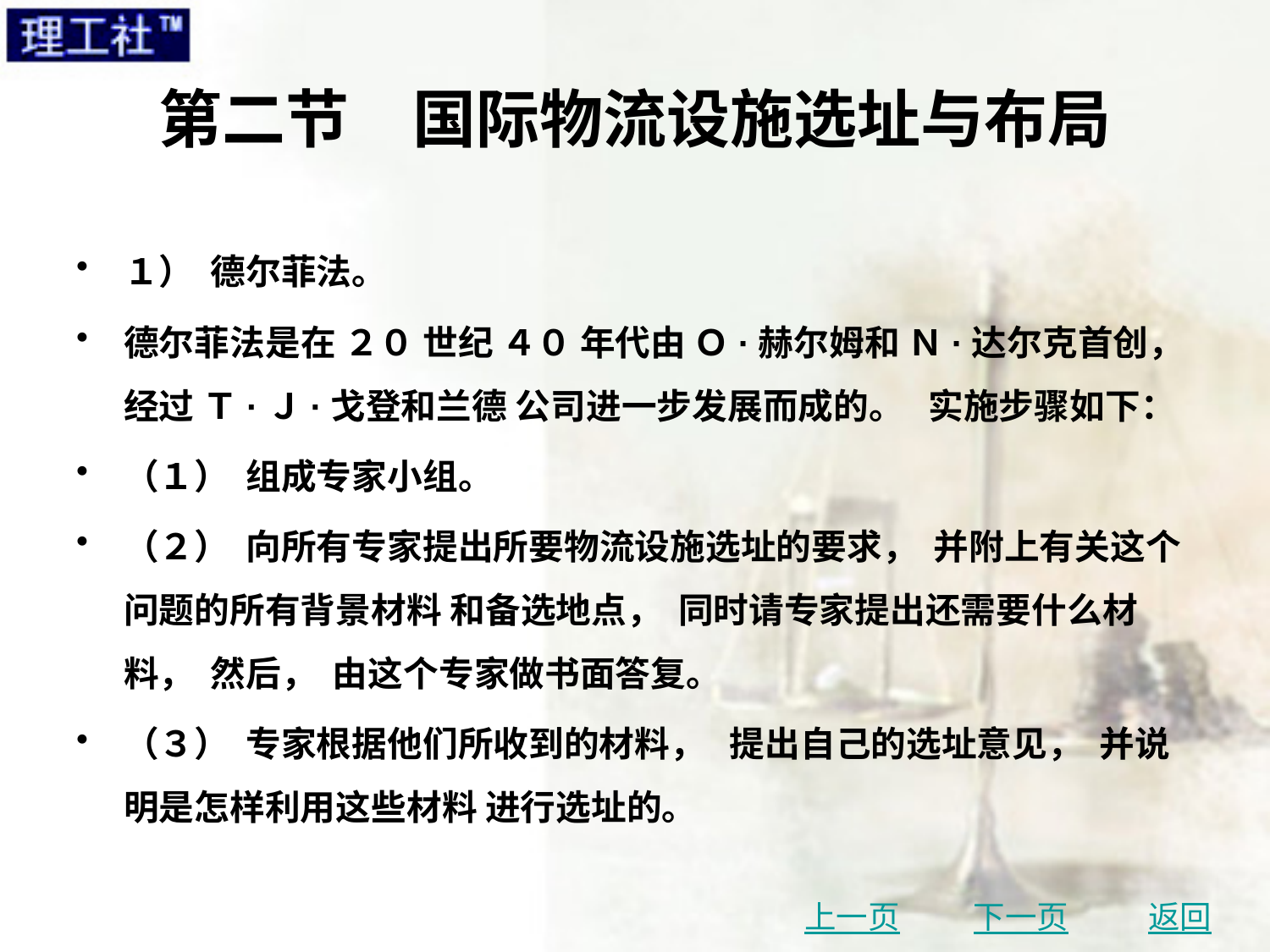

# 第二节　国际物流设施选址与布局
１）  德尔菲法。
德尔菲法是在 ２０ 世纪 ４０ 年代由 Ｏ·赫尔姆和 Ｎ·达尔克首创，  经过 Ｔ·Ｊ·戈登和兰德 公司进一步发展而成的。   实施步骤如下：
（１）  组成专家小组。
（２）  向所有专家提出所要物流设施选址的要求，  并附上有关这个问题的所有背景材料 和备选地点，  同时请专家提出还需要什么材料，  然后，  由这个专家做书面答复。
（３）  专家根据他们所收到的材料，   提出自己的选址意见，  并说明是怎样利用这些材料 进行选址的。

上一页
下一页
返回